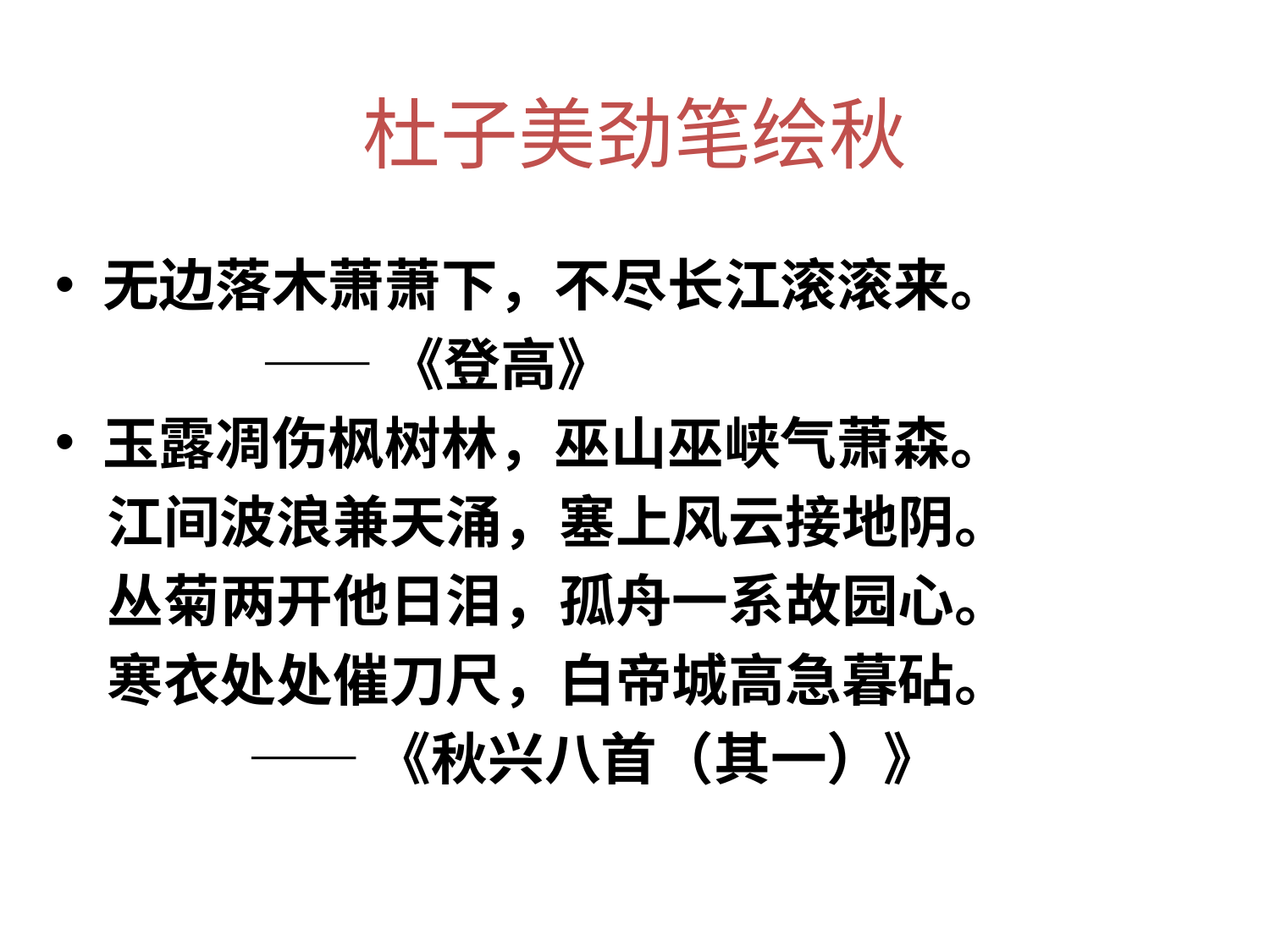

# 杜子美劲笔绘秋
无边落木萧萧下，不尽长江滚滚来。
                ——《登高》
玉露凋伤枫树林，巫山巫峡气萧森。
   江间波浪兼天涌，塞上风云接地阴。
   丛菊两开他日泪，孤舟一系故园心。
   寒衣处处催刀尺，白帝城高急暮砧。
               ——《秋兴八首（其一）》